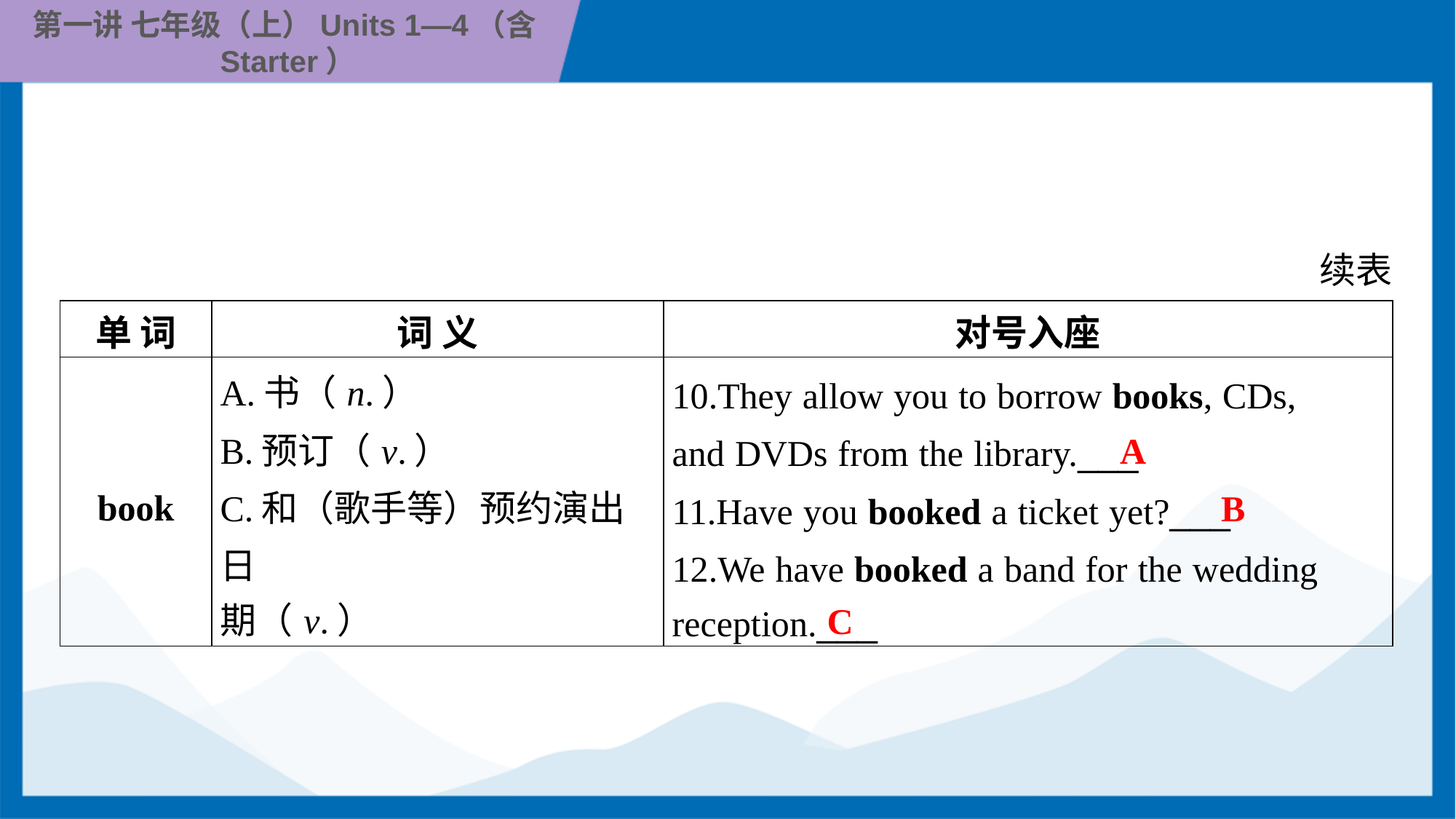

续表
| 单 词 | 词 义 | 对号入座 |
| --- | --- | --- |
| book | A.书（n.） B.预订（v.） C.和（歌手等）预约演出日 期（v.） | 10.They allow you to borrow books, CDs, and DVDs from the library.\_\_\_ 11.Have you booked a ticket yet?\_\_\_ 12.We have booked a band for the wedding reception.\_\_\_ |
A
B
C